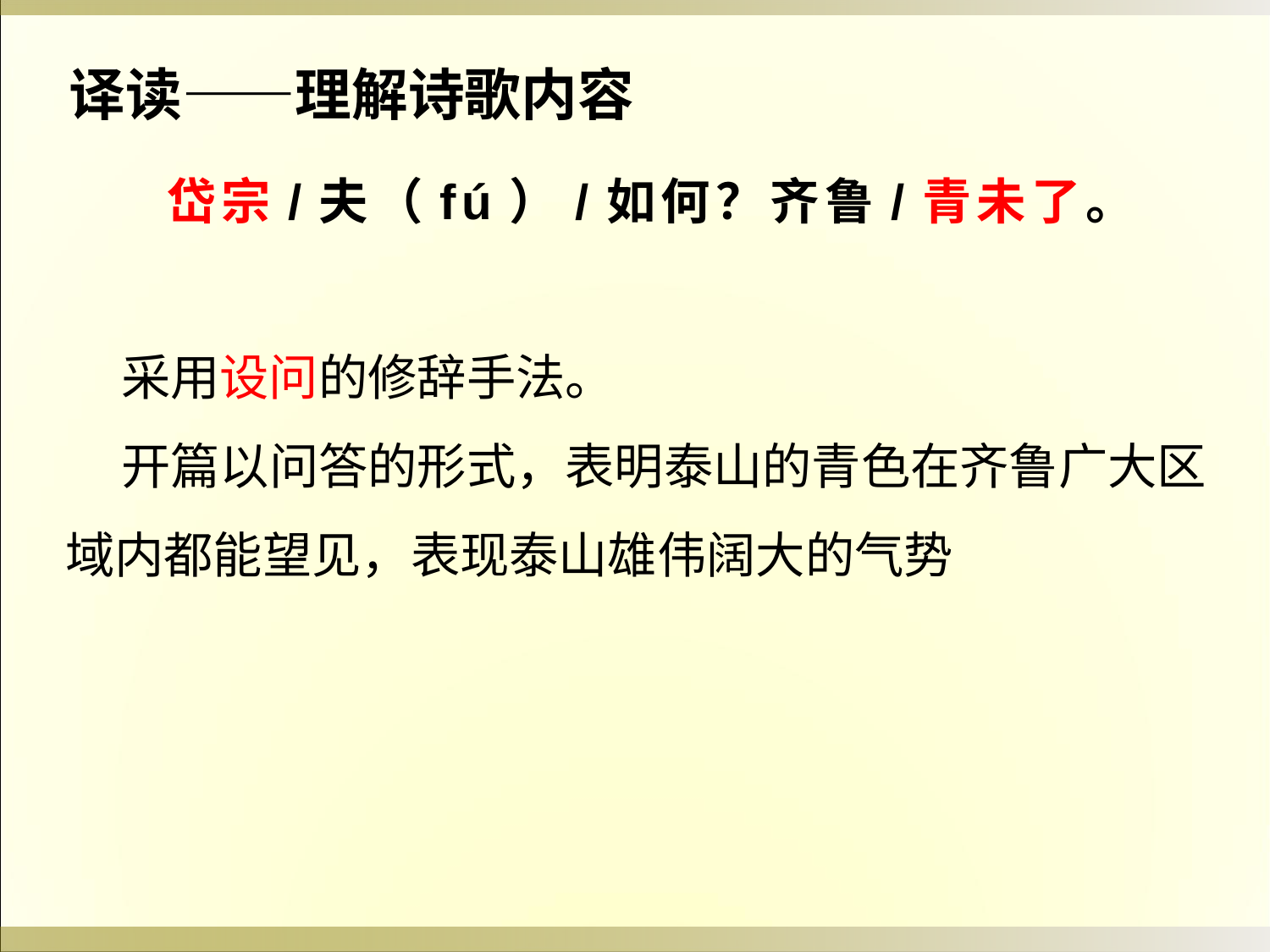

译读——理解诗歌内容
岱宗/夫（fú）/如何？齐鲁/青未了。
    采用设问的修辞手法。
    开篇以问答的形式，表明泰山的青色在齐鲁广大区域内都能望见，表现泰山雄伟阔大的气势